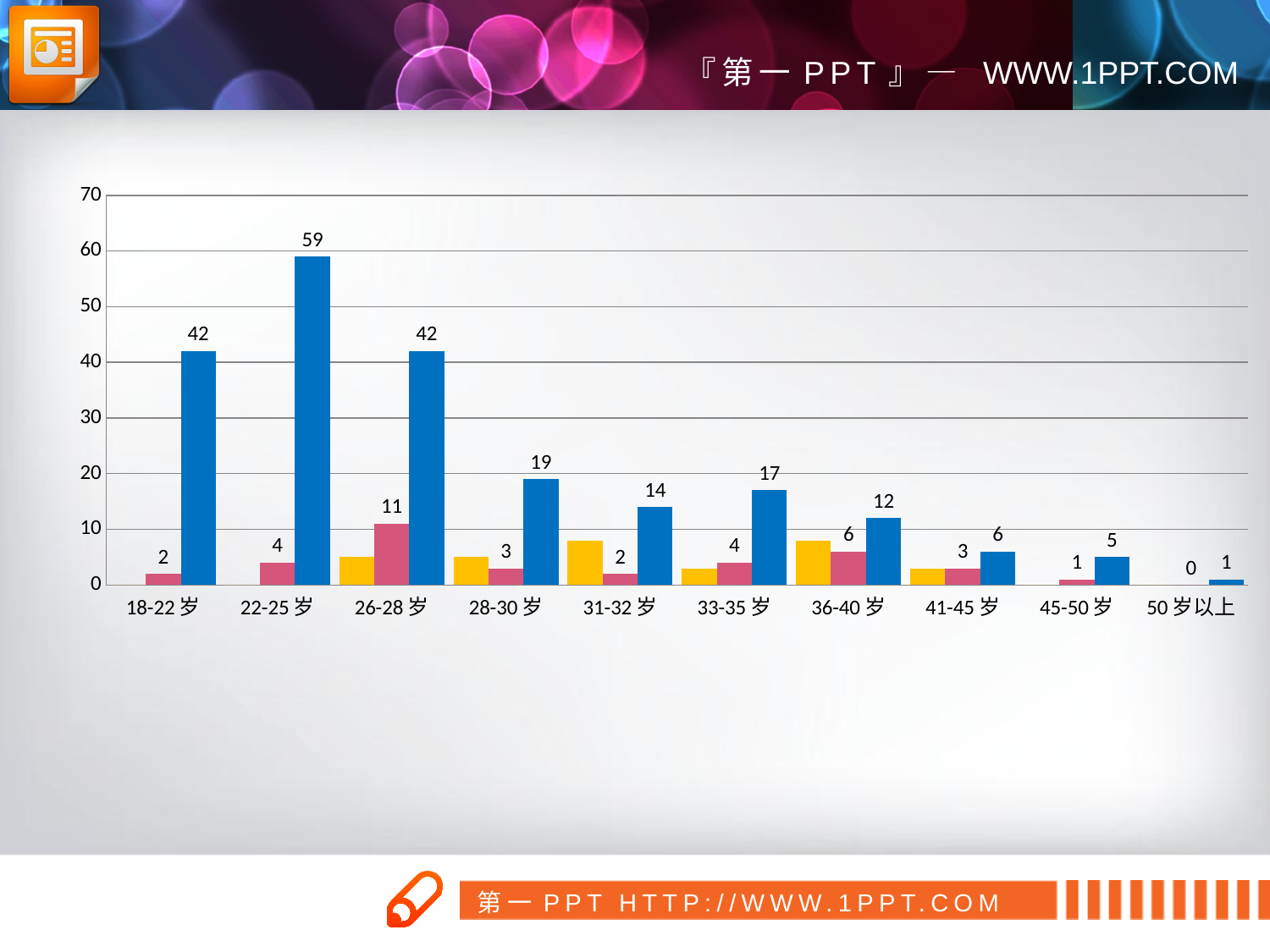

### Chart

| Category | 经理级及以上 | 主管 | 员工 |
|---|---|---|---|
| 18-22岁 | 0.0 | 2.0 | 42.0 |
| 22-25岁 | 0.0 | 4.0 | 59.0 |
| 26-28岁 | 5.0 | 11.0 | 42.0 |
| 28-30岁 | 5.0 | 3.0 | 19.0 |
| 31-32岁 | 8.0 | 2.0 | 14.0 |
| 33-35岁 | 3.0 | 4.0 | 17.0 |
| 36-40岁 | 8.0 | 6.0 | 12.0 |
| 41-45岁 | 3.0 | 3.0 | 6.0 |
| 45-50岁 | 0.0 | 1.0 | 5.0 |
| 50岁以上 | 0.0 | 0.0 | 1.0 |